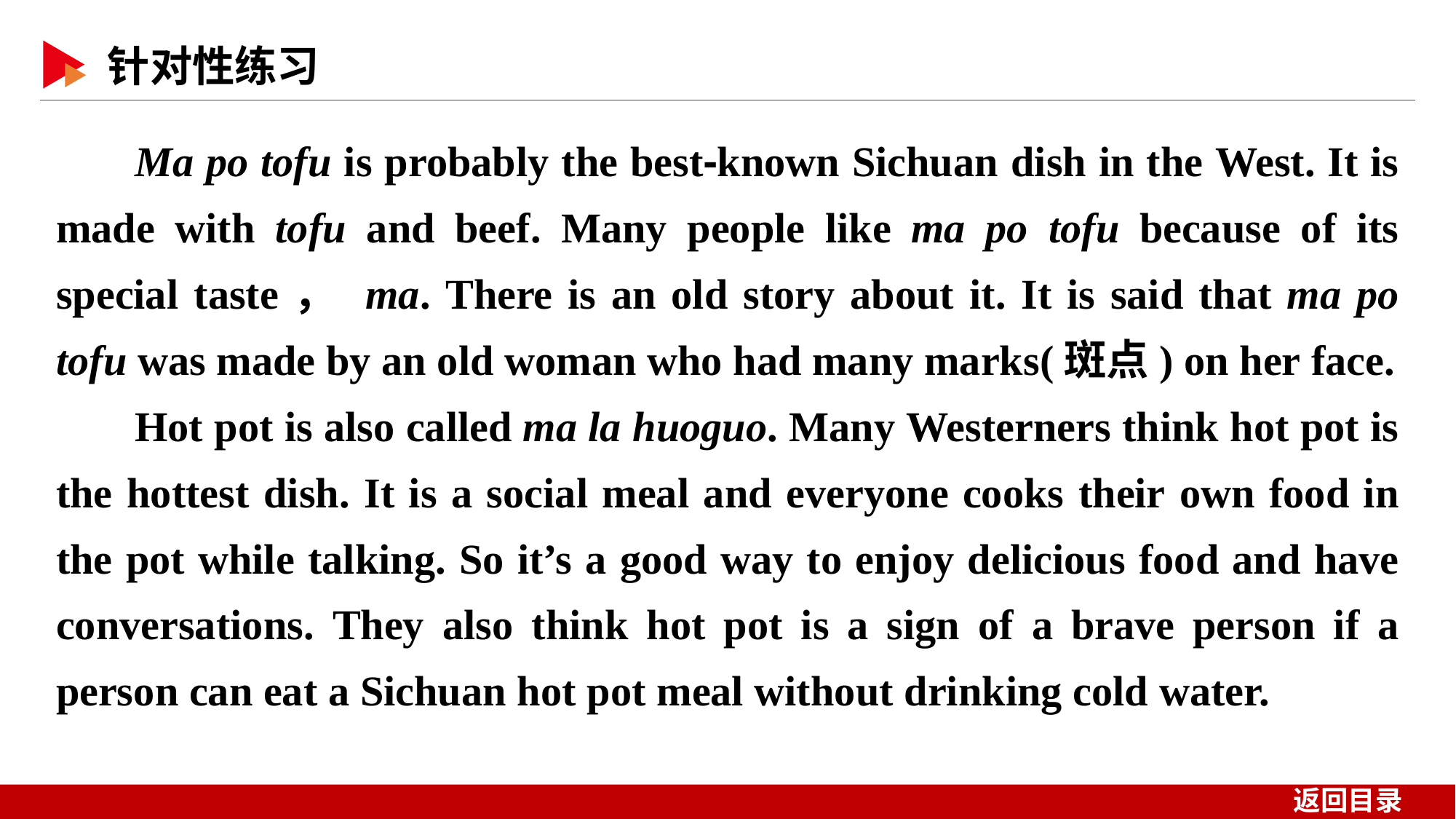

Ma po tofu is probably the best⁃known Sichuan dish in the West. It is made with tofu and beef. Many people like ma po tofu because of its special taste， ma. There is an old story about it. It is said that ma po tofu was made by an old woman who had many marks(斑点) on her face.
Hot pot is also called ma la huoguo. Many Westerners think hot pot is the hottest dish. It is a social meal and everyone cooks their own food in the pot while talking. So it’s a good way to enjoy delicious food and have conversations. They also think hot pot is a sign of a brave person if a person can eat a Sichuan hot pot meal without drinking cold water.